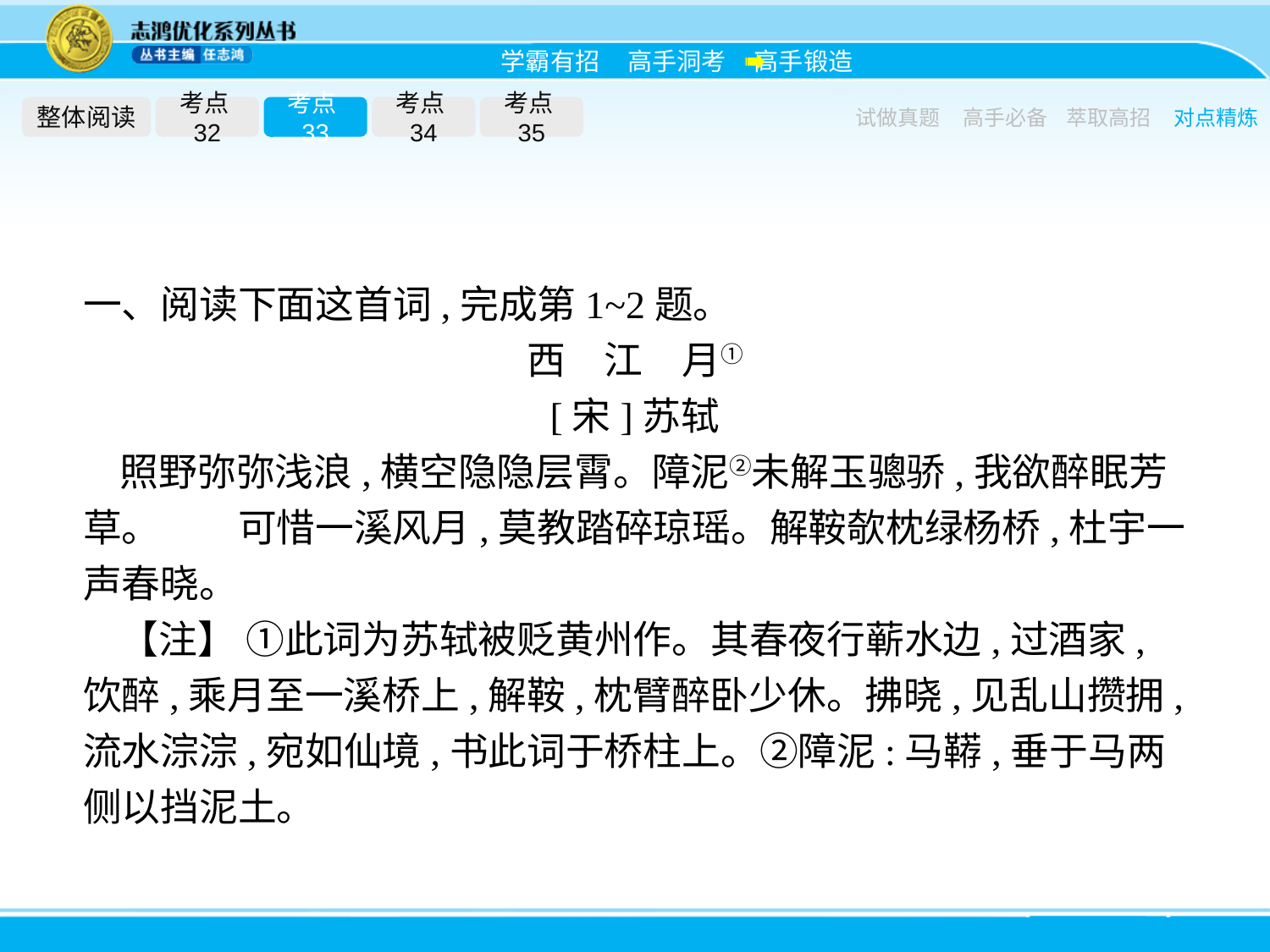

整体阅读
考点32
考点33
考点34
考点35
试做真题
高手必备
萃取高招
对点精炼
一、阅读下面这首词,完成第1~2题。
西　江　月①
[宋]苏轼
照野弥弥浅浪,横空隐隐层霄。障泥②未解玉骢骄,我欲醉眠芳草。　　可惜一溪风月,莫教踏碎琼瑶。解鞍欹枕绿杨桥,杜宇一声春晓。
【注】 ①此词为苏轼被贬黄州作。其春夜行蕲水边,过酒家,饮醉,乘月至一溪桥上,解鞍,枕臂醉卧少休。拂晓,见乱山攒拥,流水淙淙,宛如仙境,书此词于桥柱上。②障泥:马鞯,垂于马两侧以挡泥土。